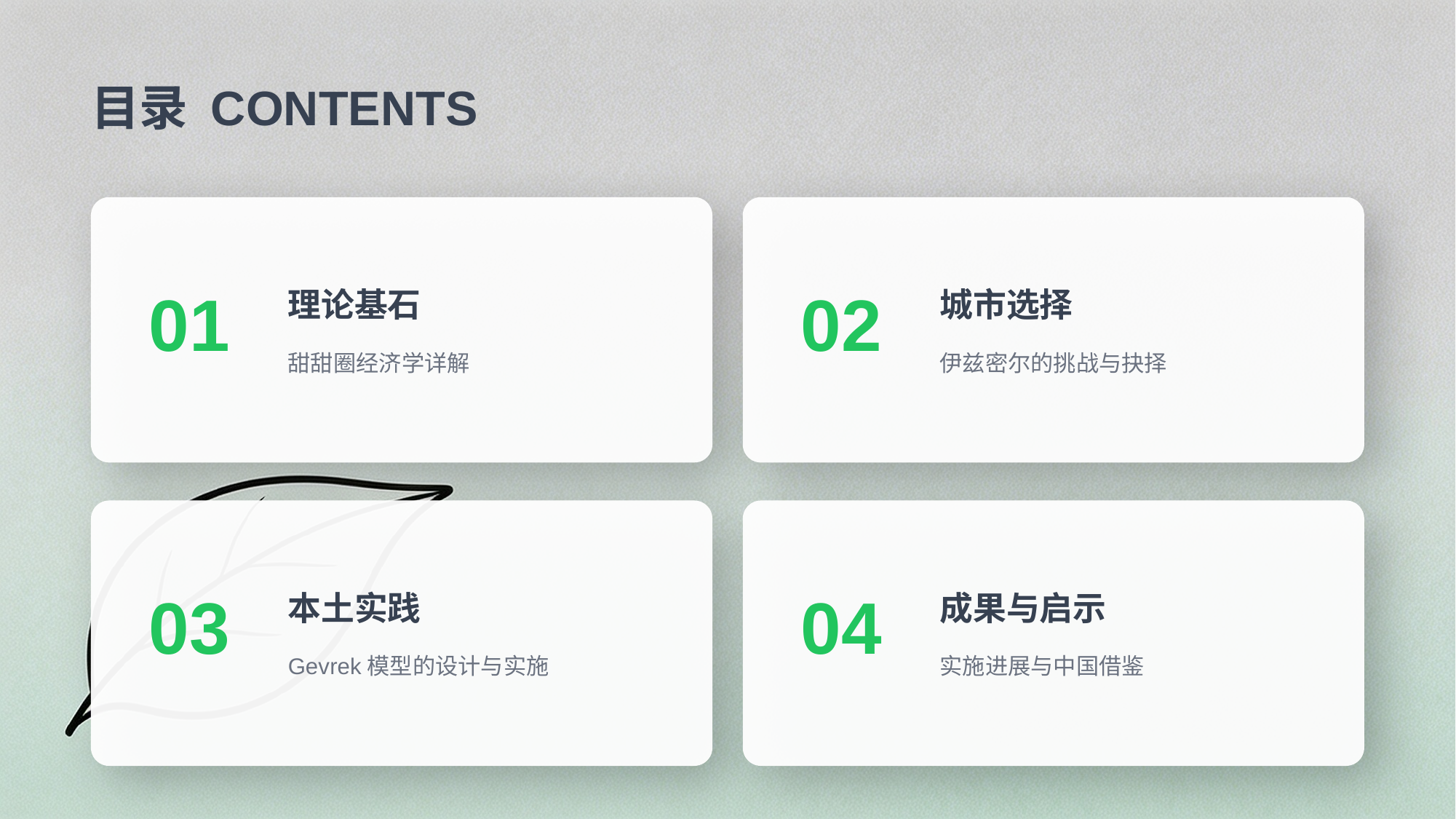

目录 CONTENTS

01
02
理论基石
甜甜圈经济学详解
城市选择
伊兹密尔的挑战与抉择

03
04
本土实践
Gevrek模型的设计与实施
成果与启示
实施进展与中国借鉴